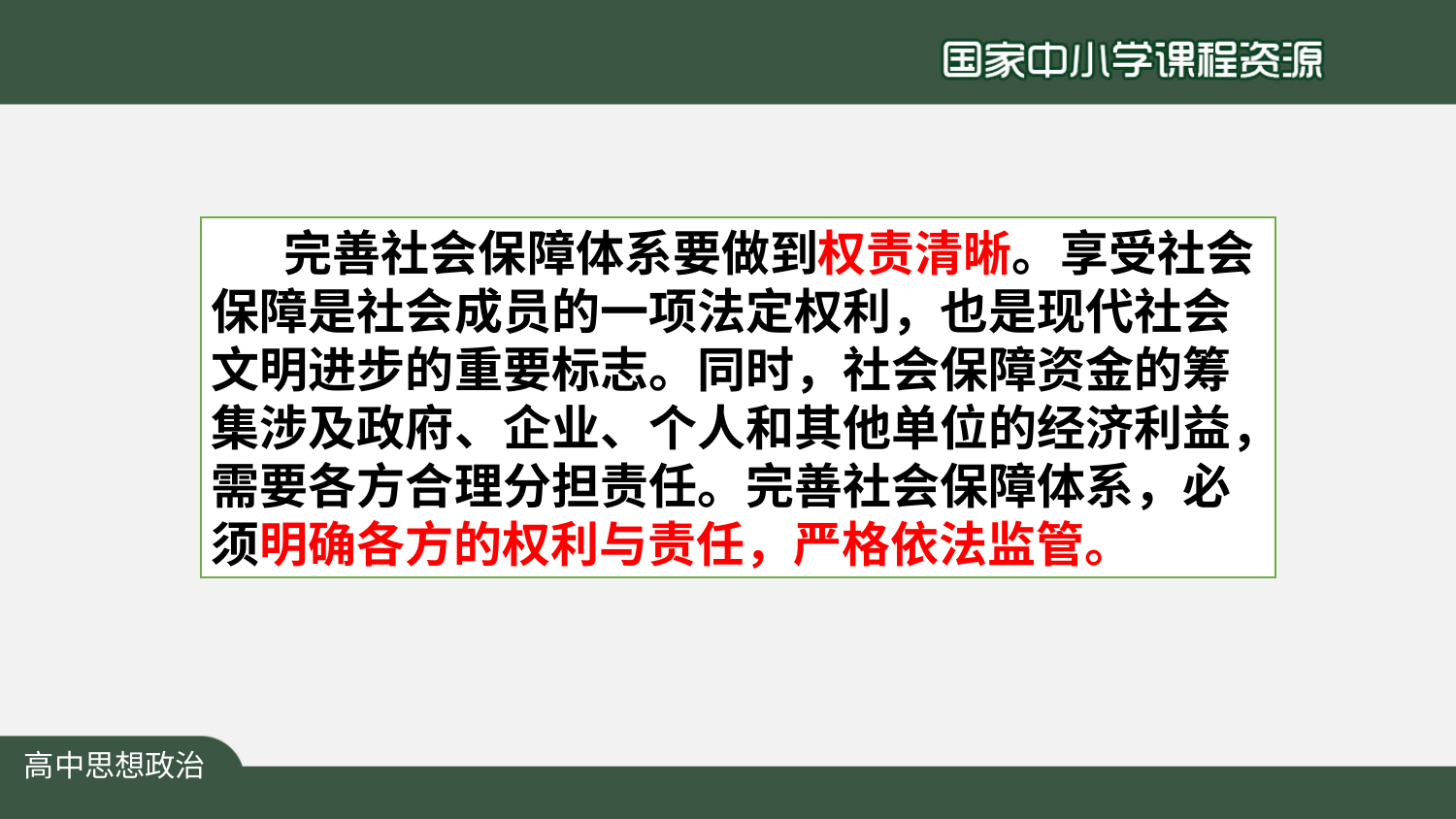

完善社会保障体系要做到权责清晰。享受社会保障是社会成员的一项法定权利，也是现代社会文明进步的重要标志。同时，社会保障资金的筹集涉及政府、企业、个人和其他单位的经济利益，需要各方合理分担责任。完善社会保障体系，必须明确各方的权利与责任，严格依法监管。